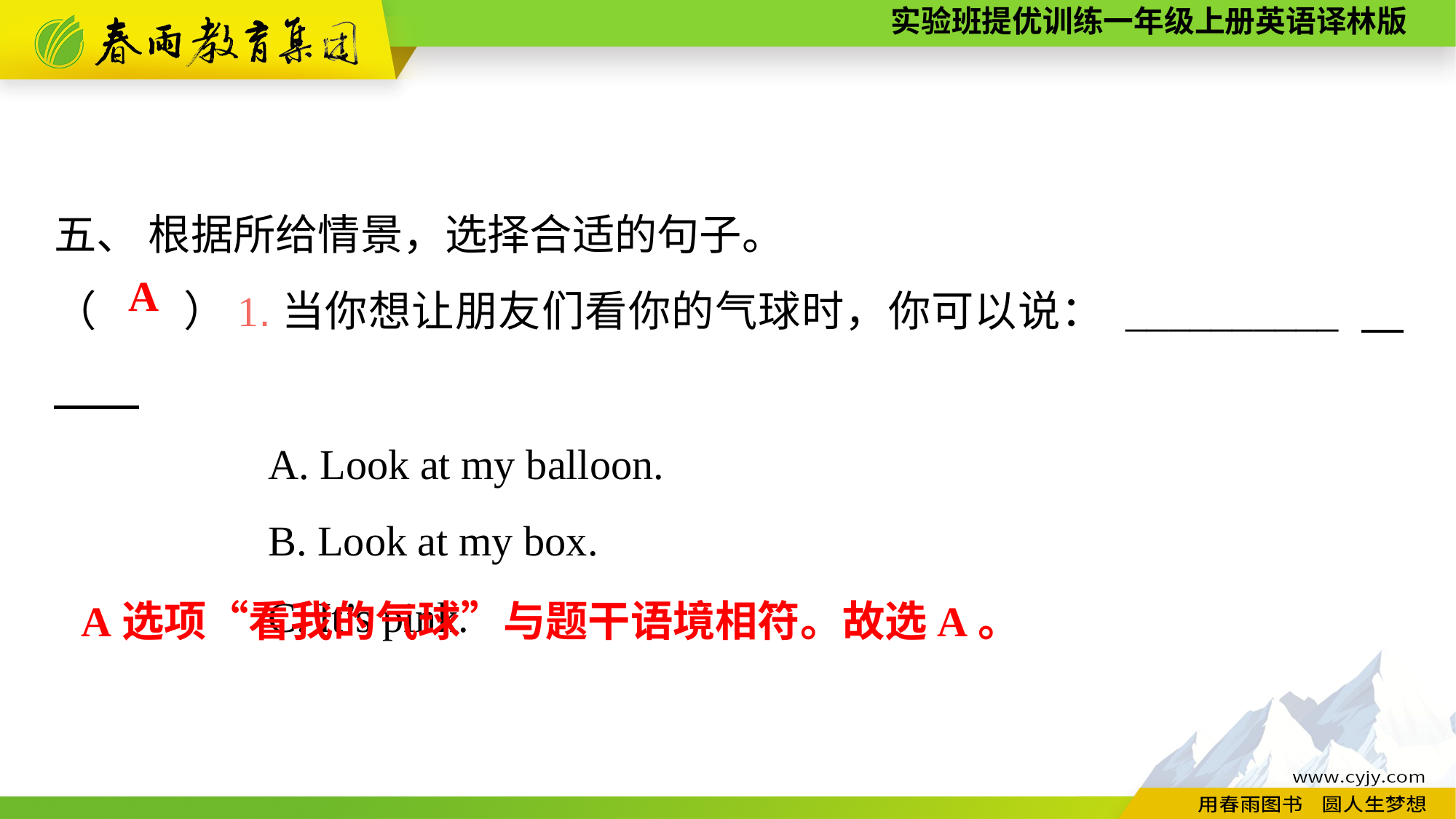

五、 根据所给情景，选择合适的句子。
（　　）1.当你想让朋友们看你的气球时，你可以说： __________
A. Look at my balloon.
B. Look at my box.
C. It’s pink.
A
A选项“看我的气球”与题干语境相符。故选A。